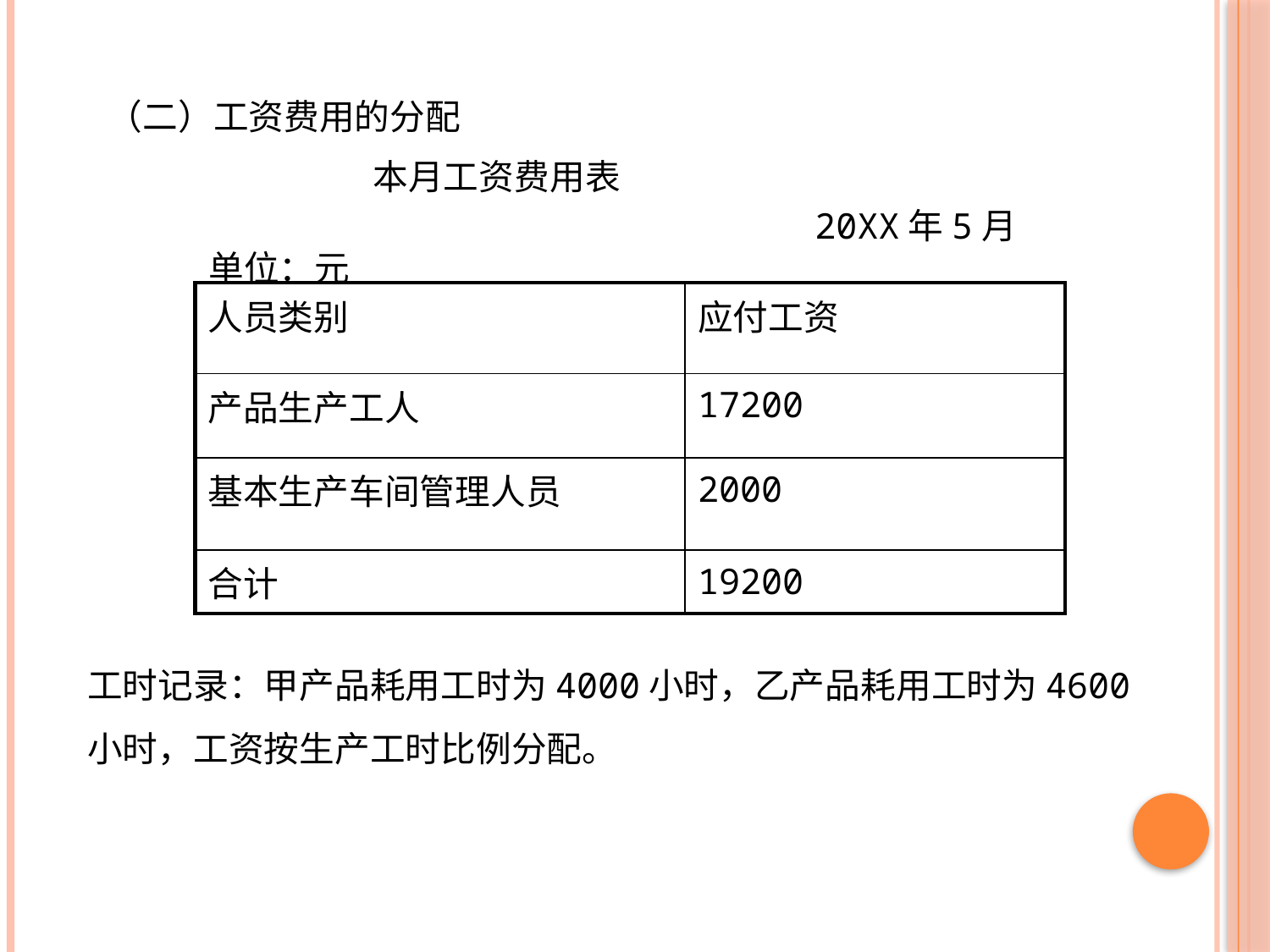

（二）工资费用的分配
                             本月工资费用表
                                20XX年5月        单位：元
| 人员类别 | 应付工资 |
| --- | --- |
| 产品生产工人 | 17200 |
| 基本生产车间管理人员 | 2000 |
| 合计 | 19200 |
工时记录：甲产品耗用工时为4000小时，乙产品耗用工时为4600小时，工资按生产工时比例分配。